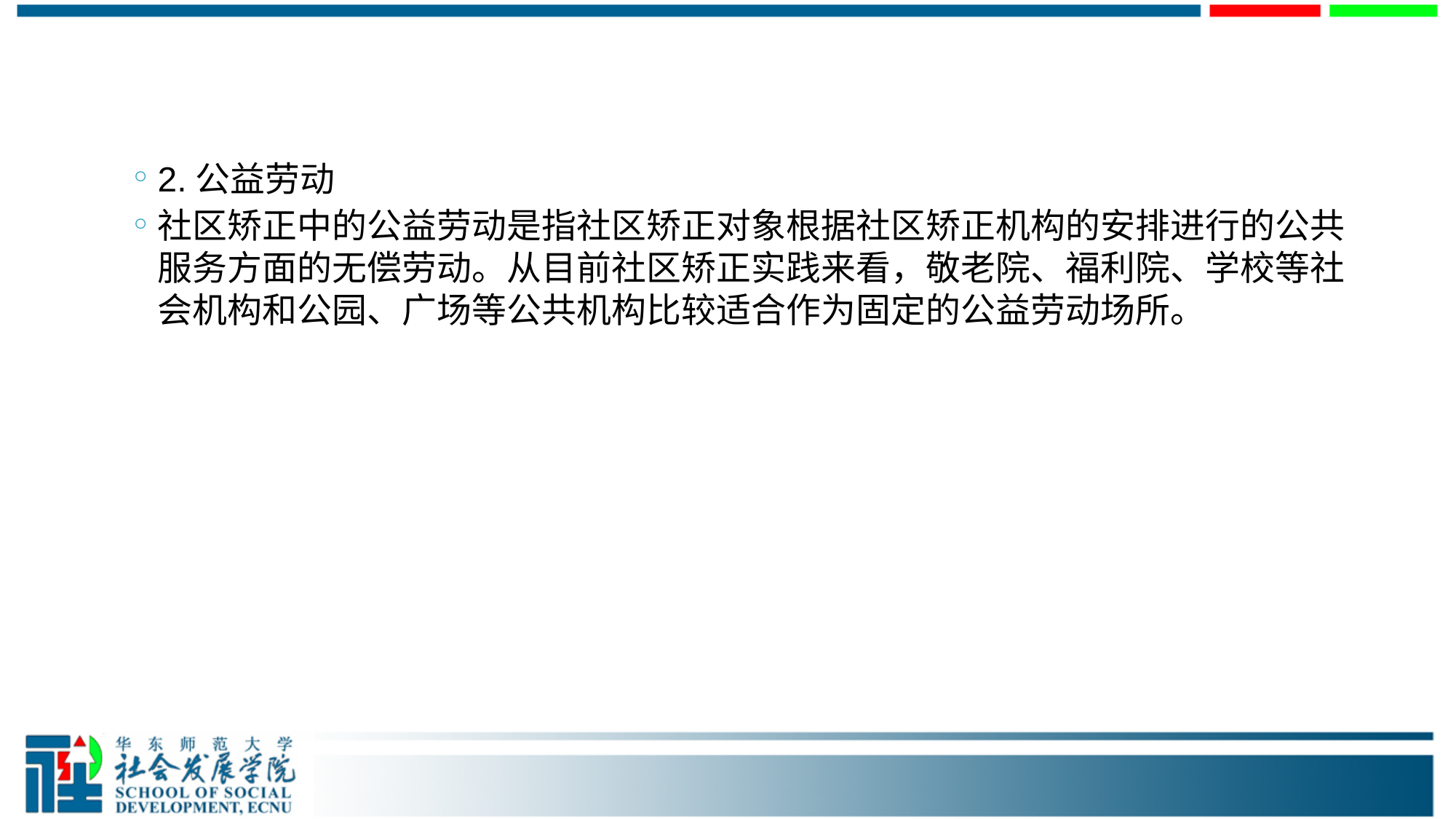

#
2.公益劳动
社区矫正中的公益劳动是指社区矫正对象根据社区矫正机构的安排进行的公共服务方面的无偿劳动。从目前社区矫正实践来看，敬老院、福利院、学校等社会机构和公园、广场等公共机构比较适合作为固定的公益劳动场所。